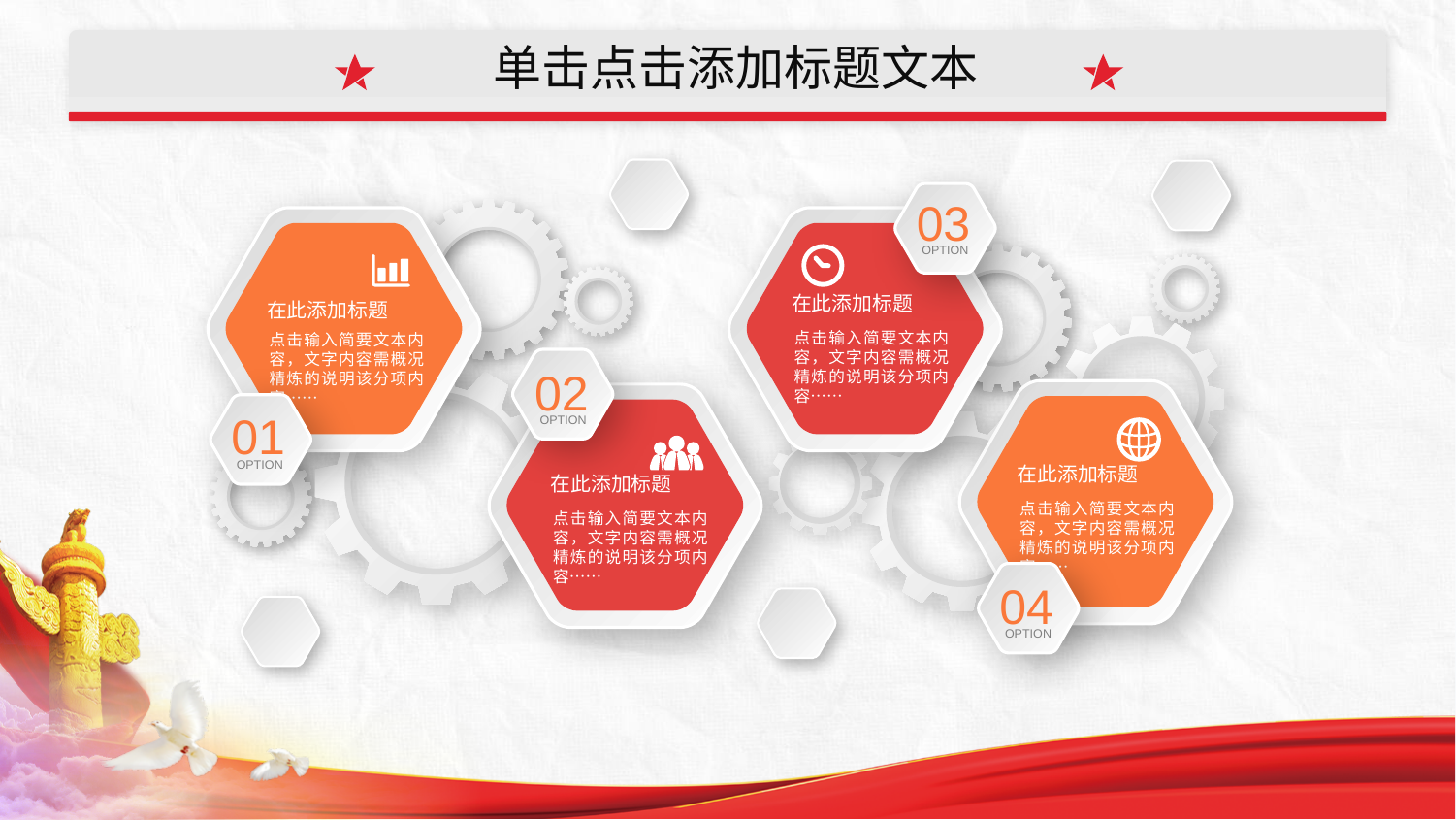

单击点击添加标题文本

03
OPTION

在此添加标题
点击输入简要文本内容，文字内容需概况精炼的说明该分项内容……

在此添加标题
点击输入简要文本内容，文字内容需概况精炼的说明该分项内容……

02
OPTION

在此添加标题
点击输入简要文本内容，文字内容需概况精炼的说明该分项内容……

在此添加标题
点击输入简要文本内容，文字内容需概况精炼的说明该分项内容……

01
OPTION

04
OPTION